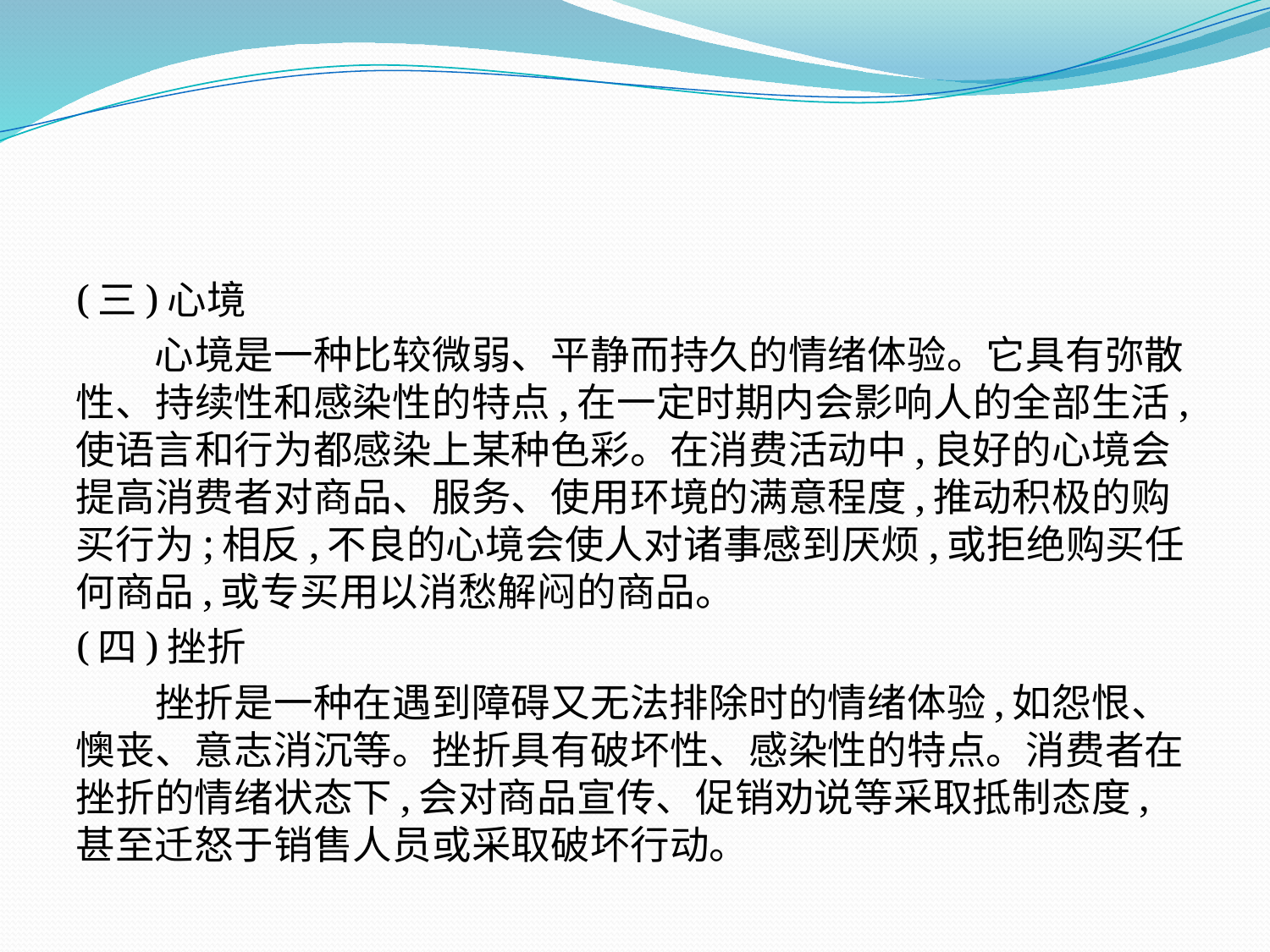

(三)心境
　　心境是一种比较微弱、平静而持久的情绪体验。它具有弥散性、持续性和感染性的特点,在一定时期内会影响人的全部生活,使语言和行为都感染上某种色彩。在消费活动中,良好的心境会提高消费者对商品、服务、使用环境的满意程度,推动积极的购买行为;相反,不良的心境会使人对诸事感到厌烦,或拒绝购买任何商品,或专买用以消愁解闷的商品。
(四)挫折
　　挫折是一种在遇到障碍又无法排除时的情绪体验,如怨恨、懊丧、意志消沉等。挫折具有破坏性、感染性的特点。消费者在挫折的情绪状态下,会对商品宣传、促销劝说等采取抵制态度,甚至迁怒于销售人员或采取破坏行动。